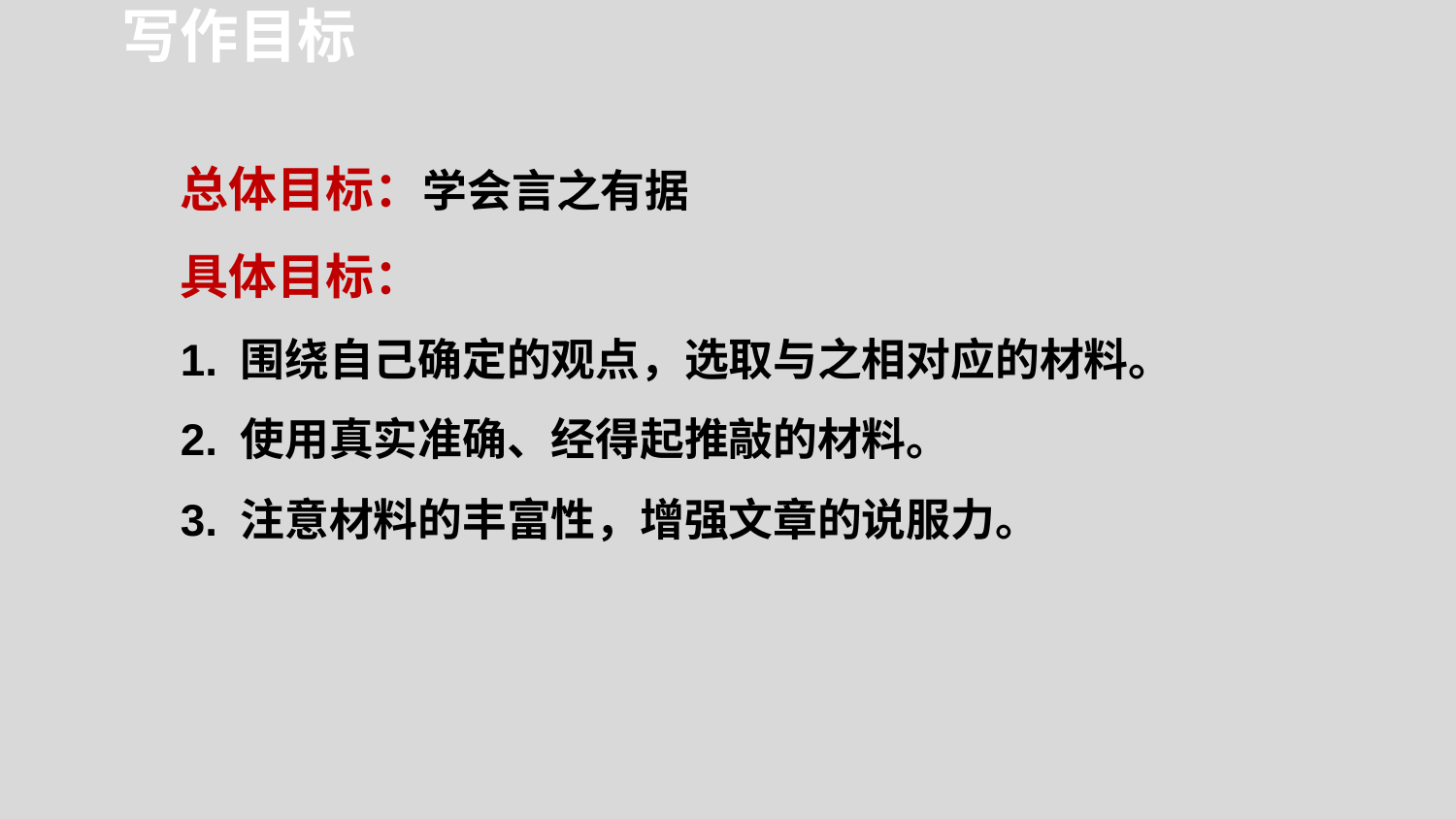

写作目标
总体目标：学会言之有据
具体目标：
1. 围绕自己确定的观点，选取与之相对应的材料。
2. 使用真实准确、经得起推敲的材料。
3. 注意材料的丰富性，增强文章的说服力。